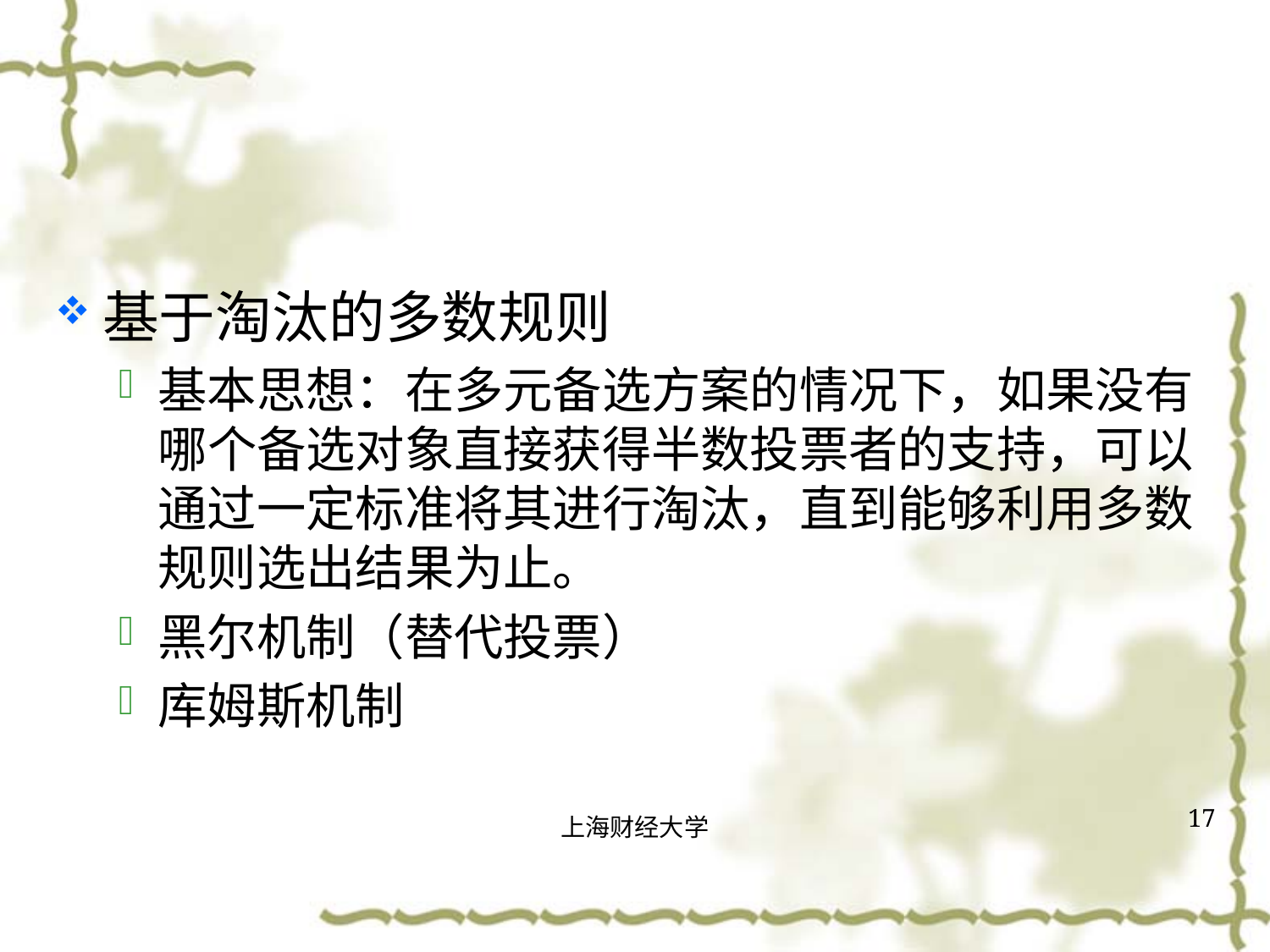

#
基于淘汰的多数规则
基本思想：在多元备选方案的情况下，如果没有哪个备选对象直接获得半数投票者的支持，可以通过一定标准将其进行淘汰，直到能够利用多数规则选出结果为止。
黑尔机制（替代投票）
库姆斯机制
17
上海财经大学